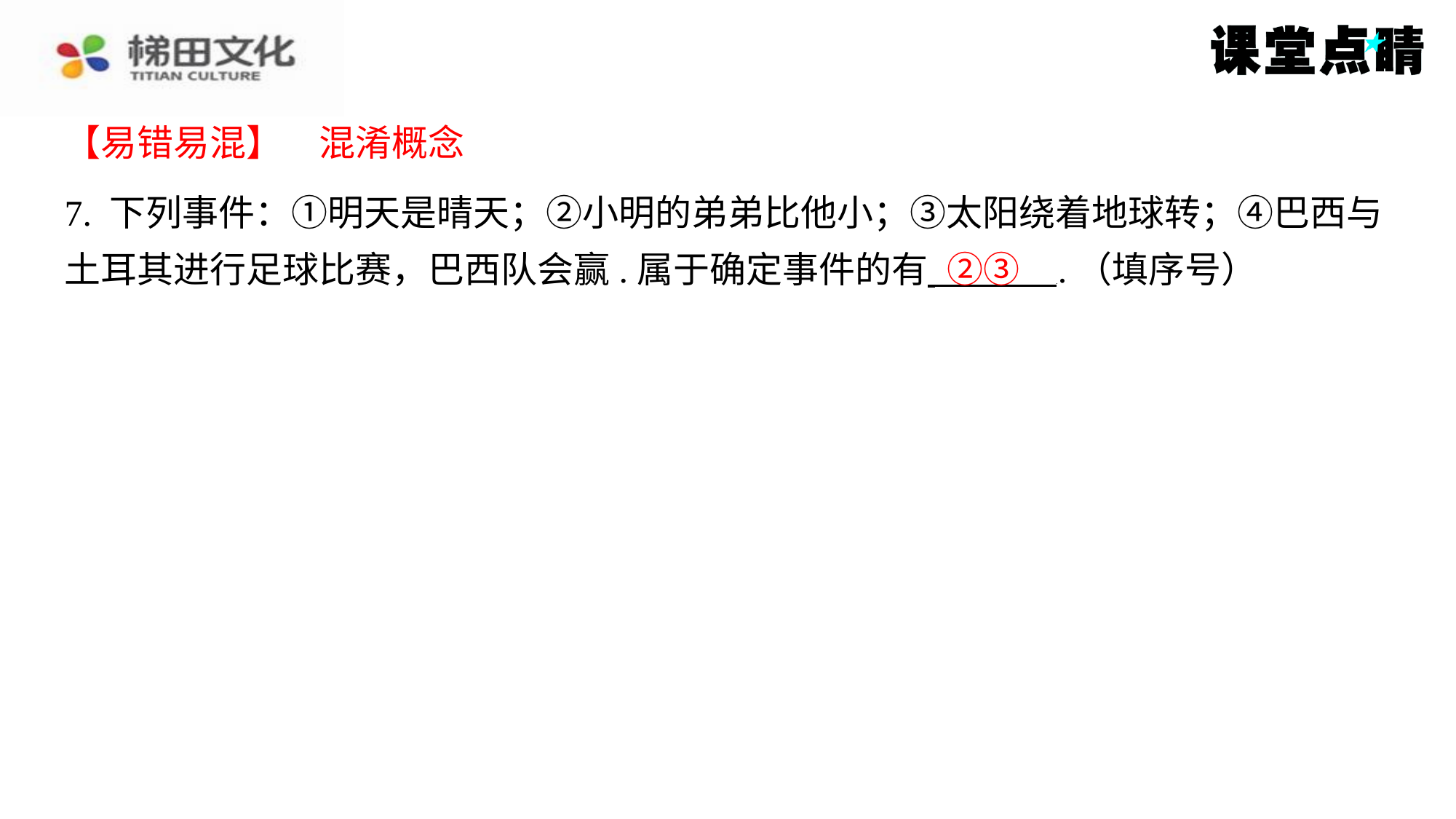

【易错易混】　混淆概念
【易错易混】　混淆概念
7. 下列事件：①明天是晴天；②小明的弟弟比他小；③太阳绕着地球转；④巴西与
土耳其进行足球比赛，巴西队会赢.属于确定事件的有                    .（填序号）
②③